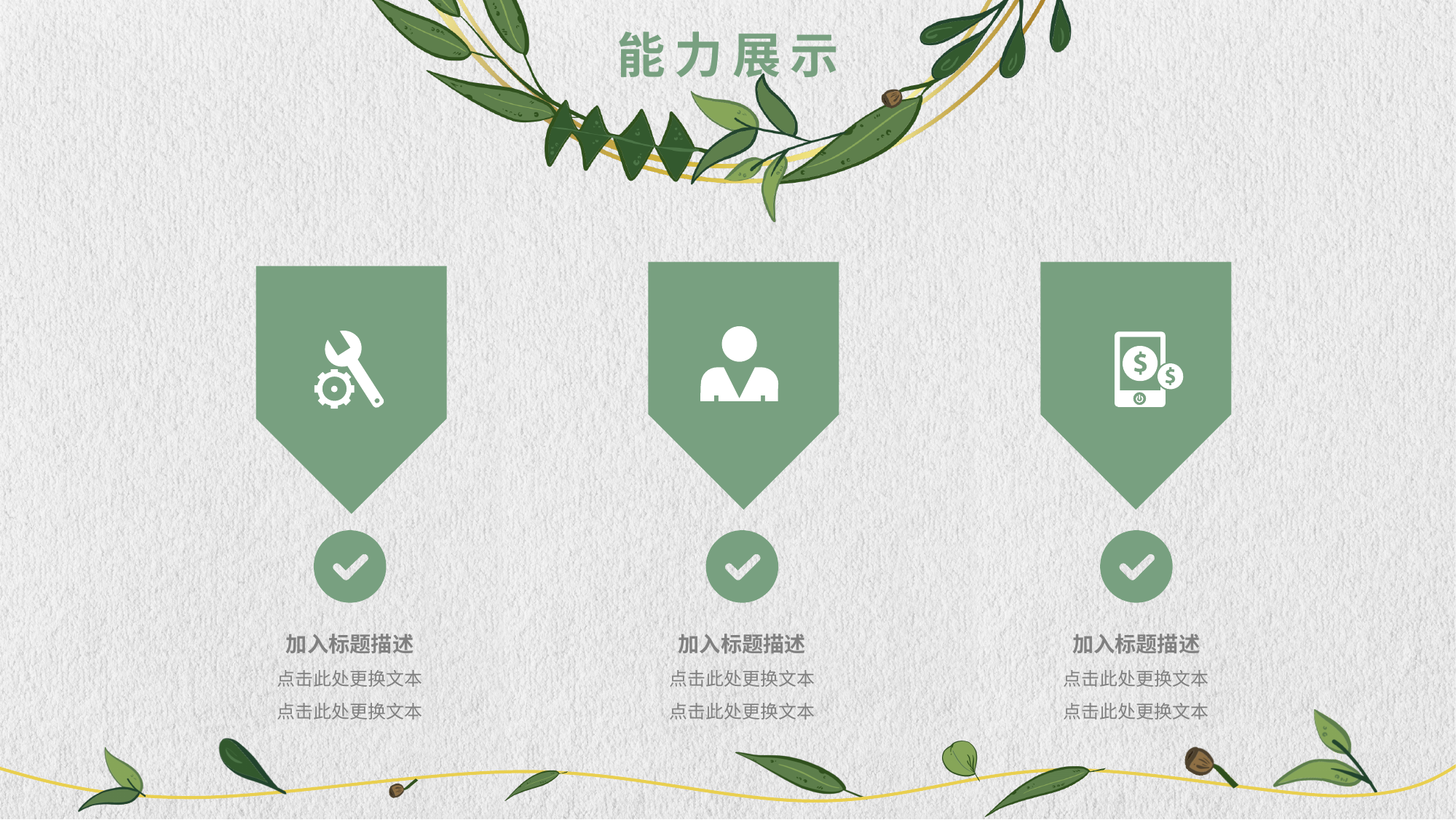

能力展示

加入标题描述
点击此处更换文本
点击此处更换文本
加入标题描述
点击此处更换文本
点击此处更换文本
加入标题描述
点击此处更换文本
点击此处更换文本